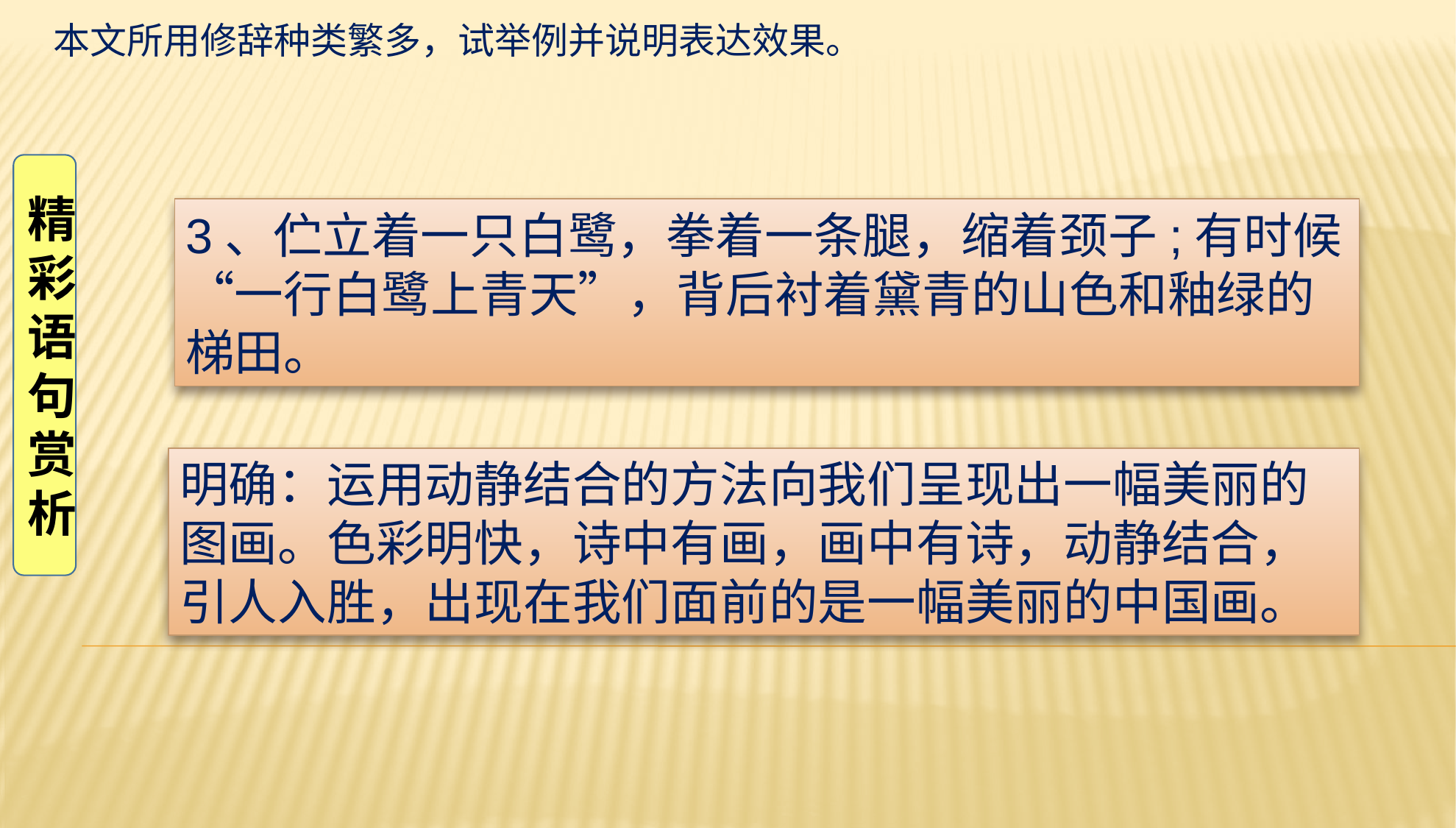

本文所用修辞种类繁多，试举例并说明表达效果。
精彩语句赏析
3、伫立着一只白鹭，拳着一条腿，缩着颈子;有时候“一行白鹭上青天”，背后衬着黛青的山色和釉绿的梯田。
明确：运用动静结合的方法向我们呈现出一幅美丽的图画。色彩明快，诗中有画，画中有诗，动静结合，引人入胜，出现在我们面前的是一幅美丽的中国画。